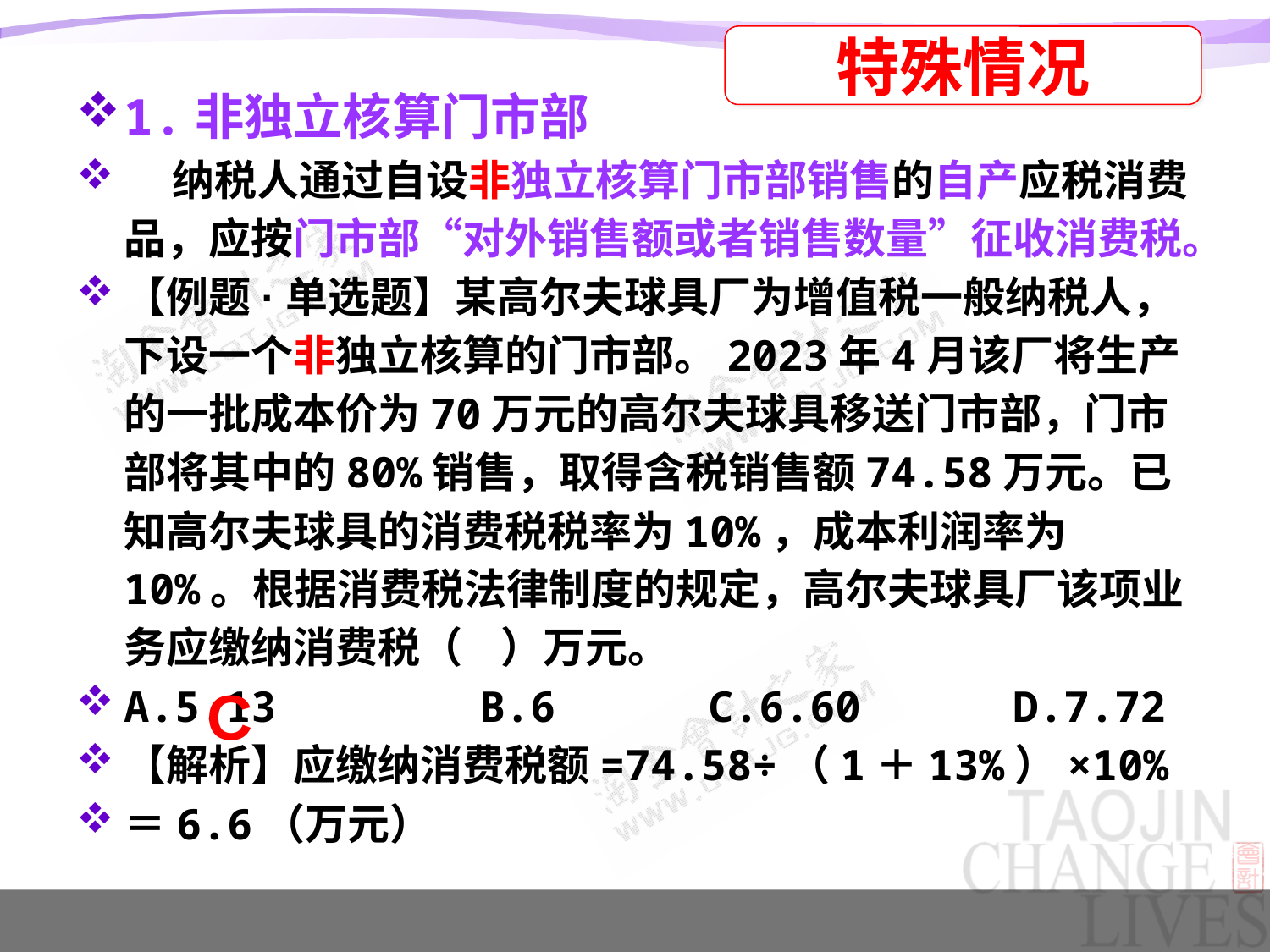

特殊情况
1.非独立核算门市部
    纳税人通过自设非独立核算门市部销售的自产应税消费品，应按门市部“对外销售额或者销售数量”征收消费税。
【例题·单选题】某高尔夫球具厂为增值税一般纳税人，下设一个非独立核算的门市部。2023年4月该厂将生产的一批成本价为70万元的高尔夫球具移送门市部，门市部将其中的80%销售，取得含税销售额74.58万元。已知高尔夫球具的消费税税率为10%，成本利润率为10%。根据消费税法律制度的规定，高尔夫球具厂该项业务应缴纳消费税（    ）万元。
A.5.13        B.6      C.6.60      D.7.72
【解析】应缴纳消费税额=74.58÷（1＋13%）×10%
＝6.6（万元）

#
C